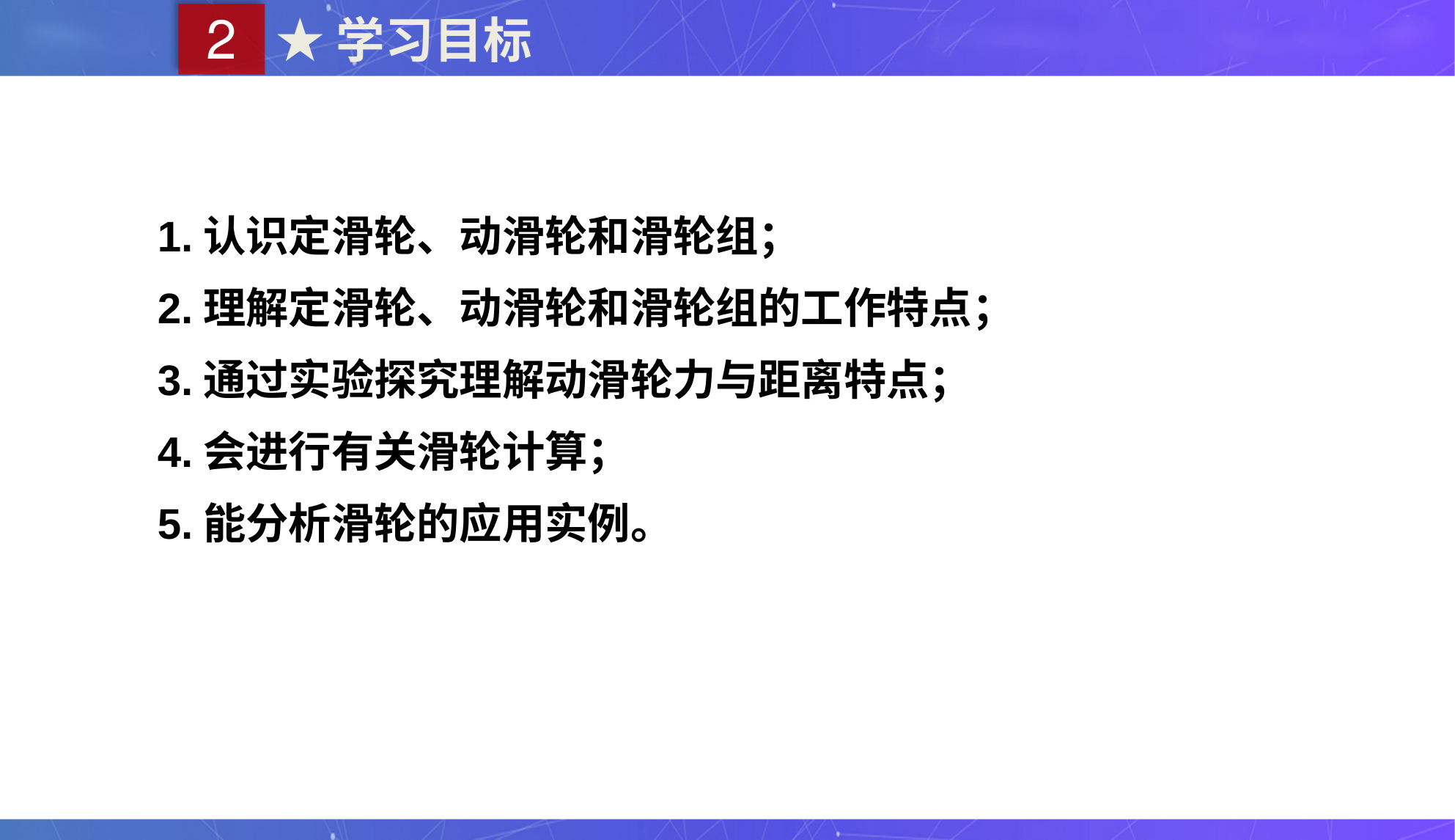

2
★学习目标
1.认识定滑轮、动滑轮和滑轮组；
2.理解定滑轮、动滑轮和滑轮组的工作特点；
3.通过实验探究理解动滑轮力与距离特点；
4.会进行有关滑轮计算；
5.能分析滑轮的应用实例。